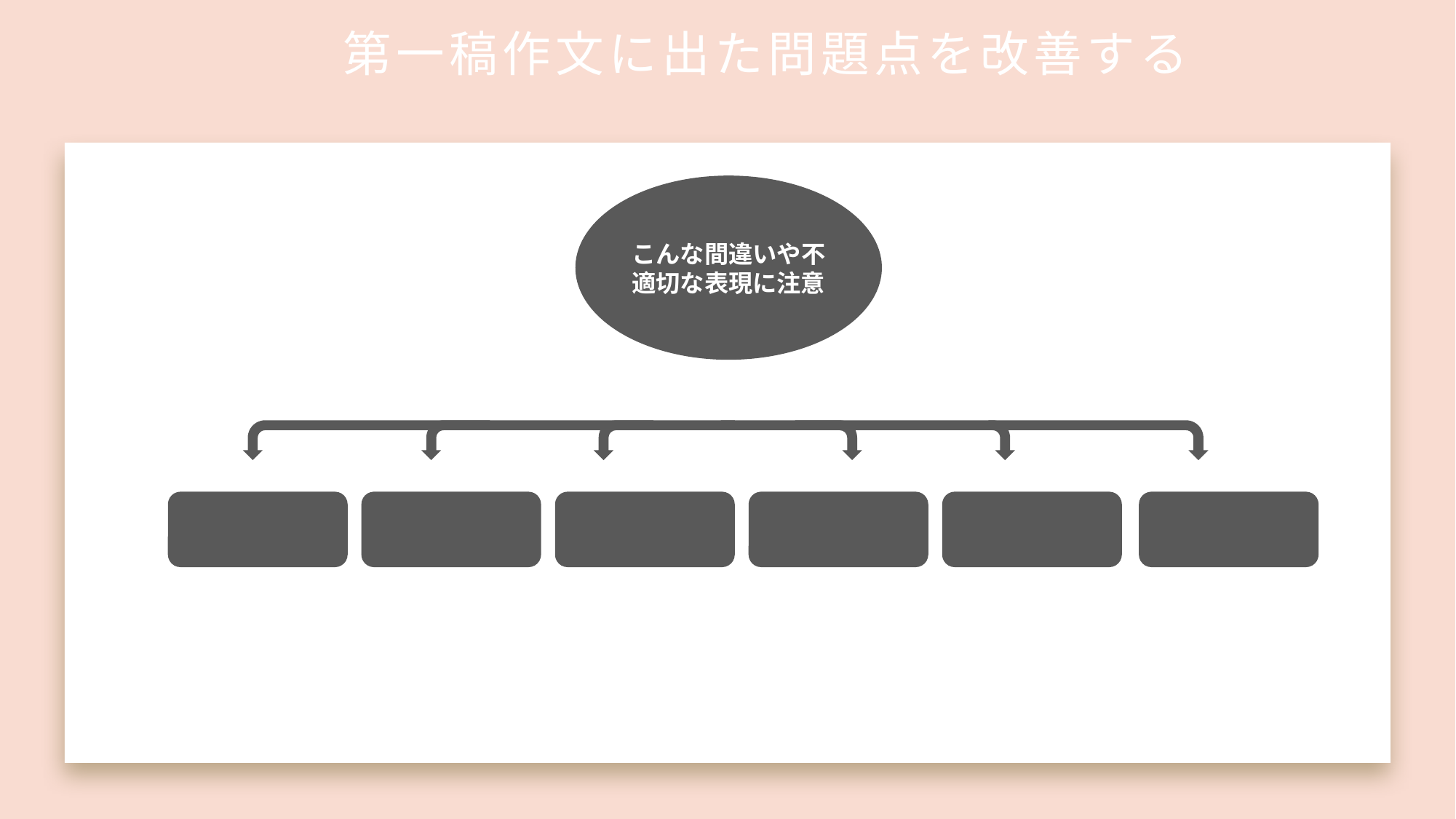

# 第一稿作文に出た問題点を改善する

こんな間違いや不適切な表現に注意